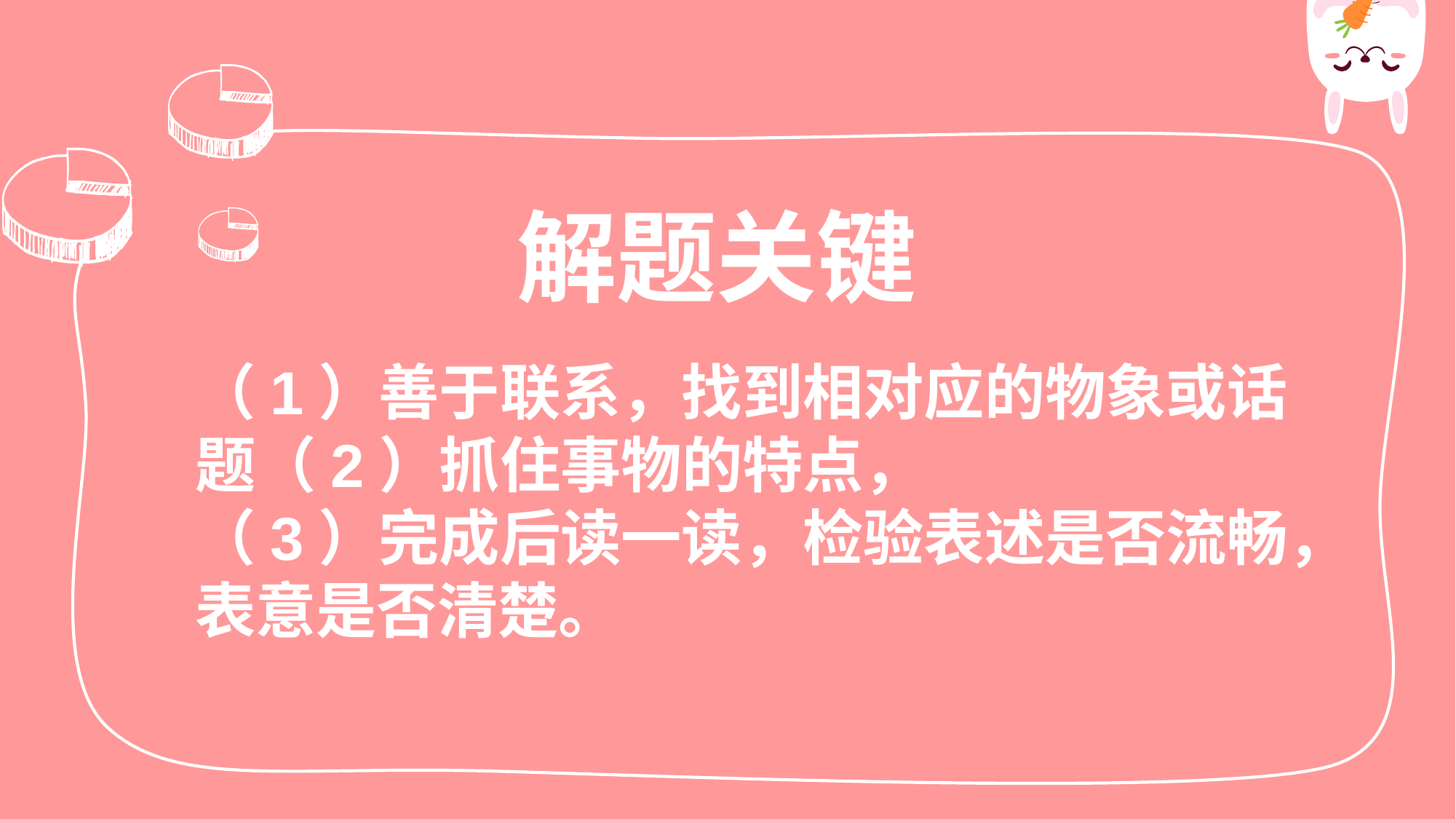

解题关键

（1）善于联系，找到相对应的物象或话题（2）抓住事物的特点，
（3）完成后读一读，检验表述是否流畅，表意是否清楚。